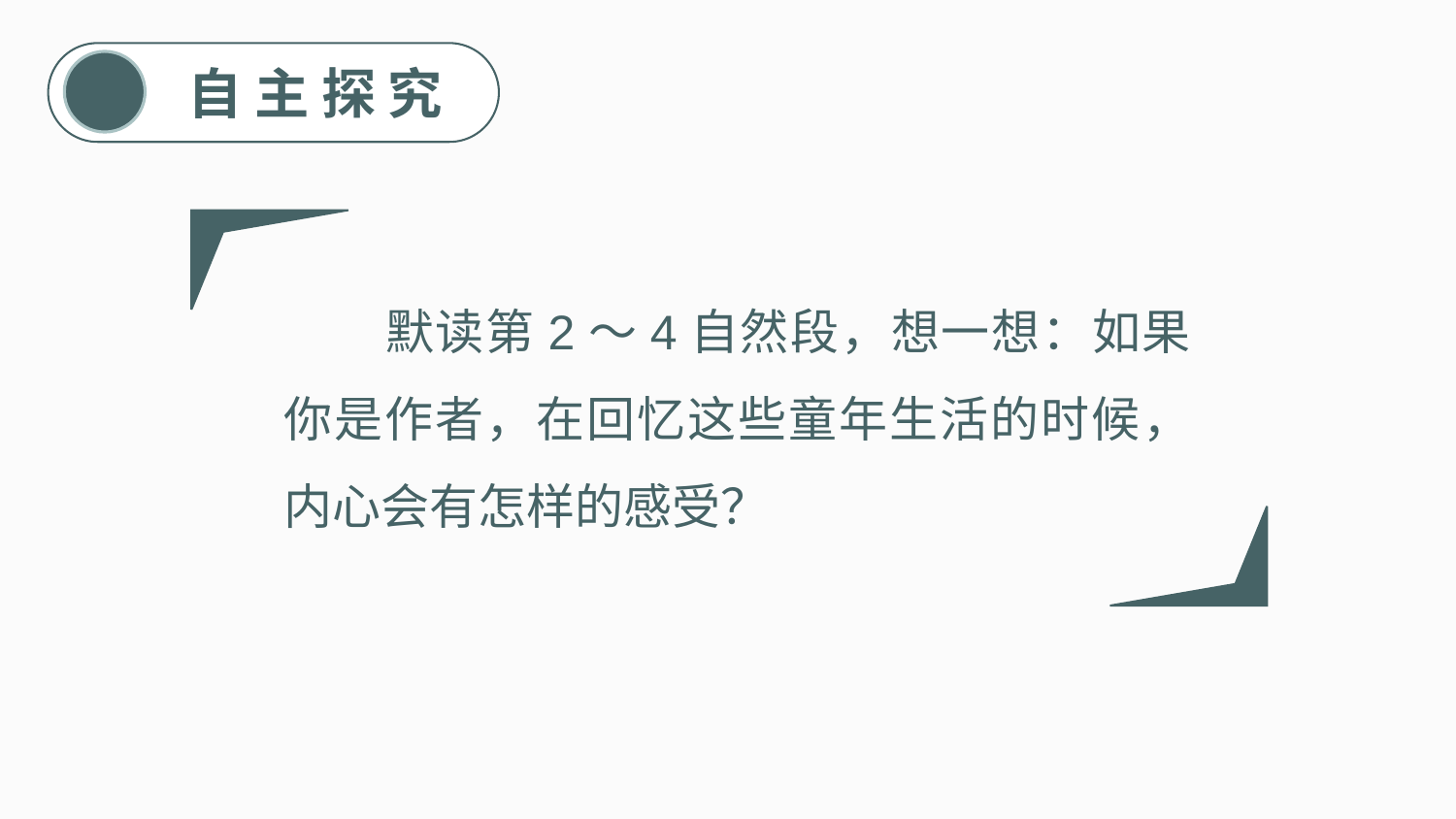

自主探究

       默读第2～4自然段，想一想：如果你是作者，在回忆这些童年生活的时候，内心会有怎样的感受？